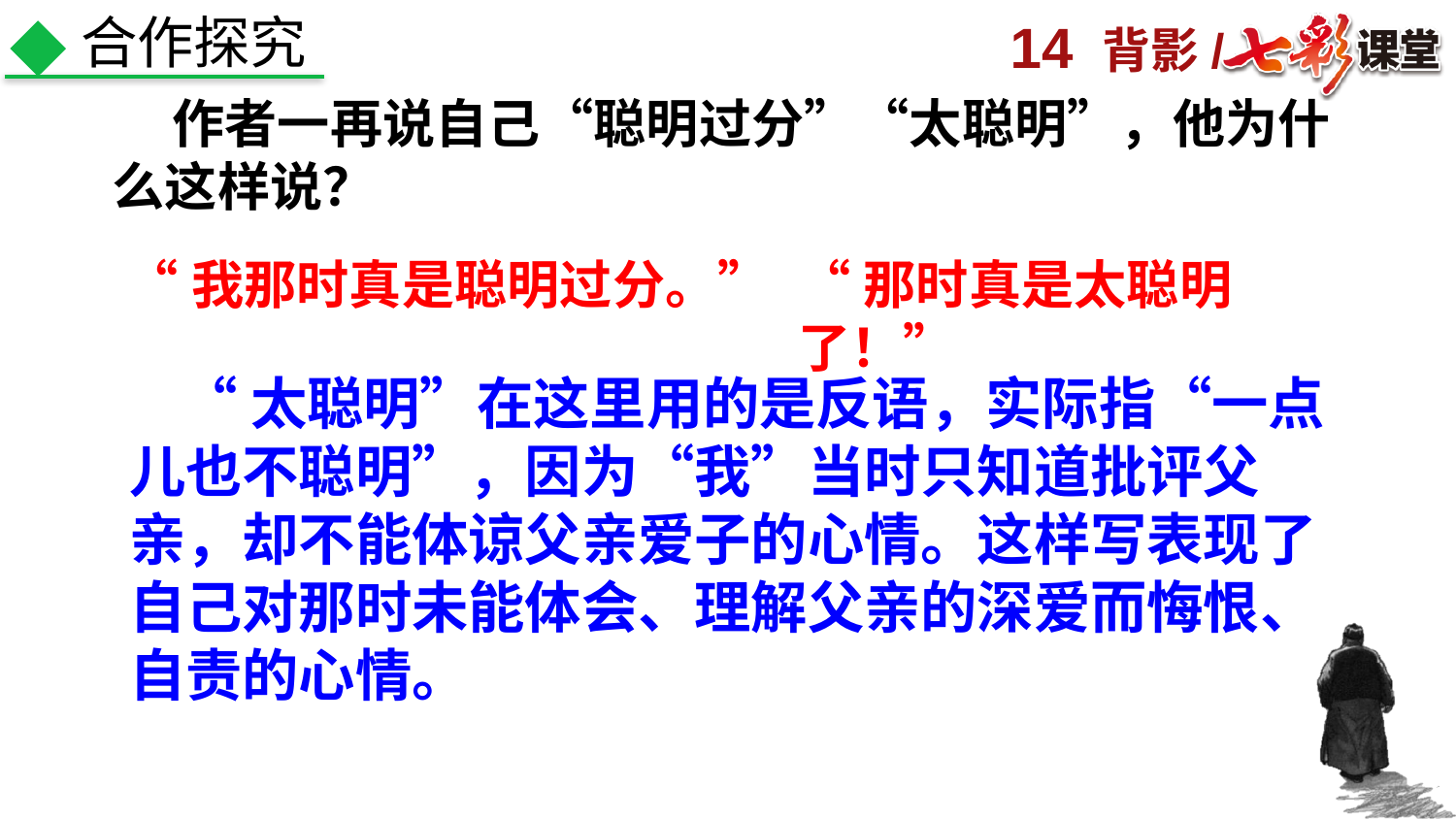

合作探究

    作者一再说自己“聪明过分”“太聪明”，他为什么这样说？
“我那时真是聪明过分。”
“那时真是太聪明了！”
    “太聪明”在这里用的是反语，实际指“一点儿也不聪明”，因为“我”当时只知道批评父亲，却不能体谅父亲爱子的心情。这样写表现了自己对那时未能体会、理解父亲的深爱而悔恨、自责的心情。